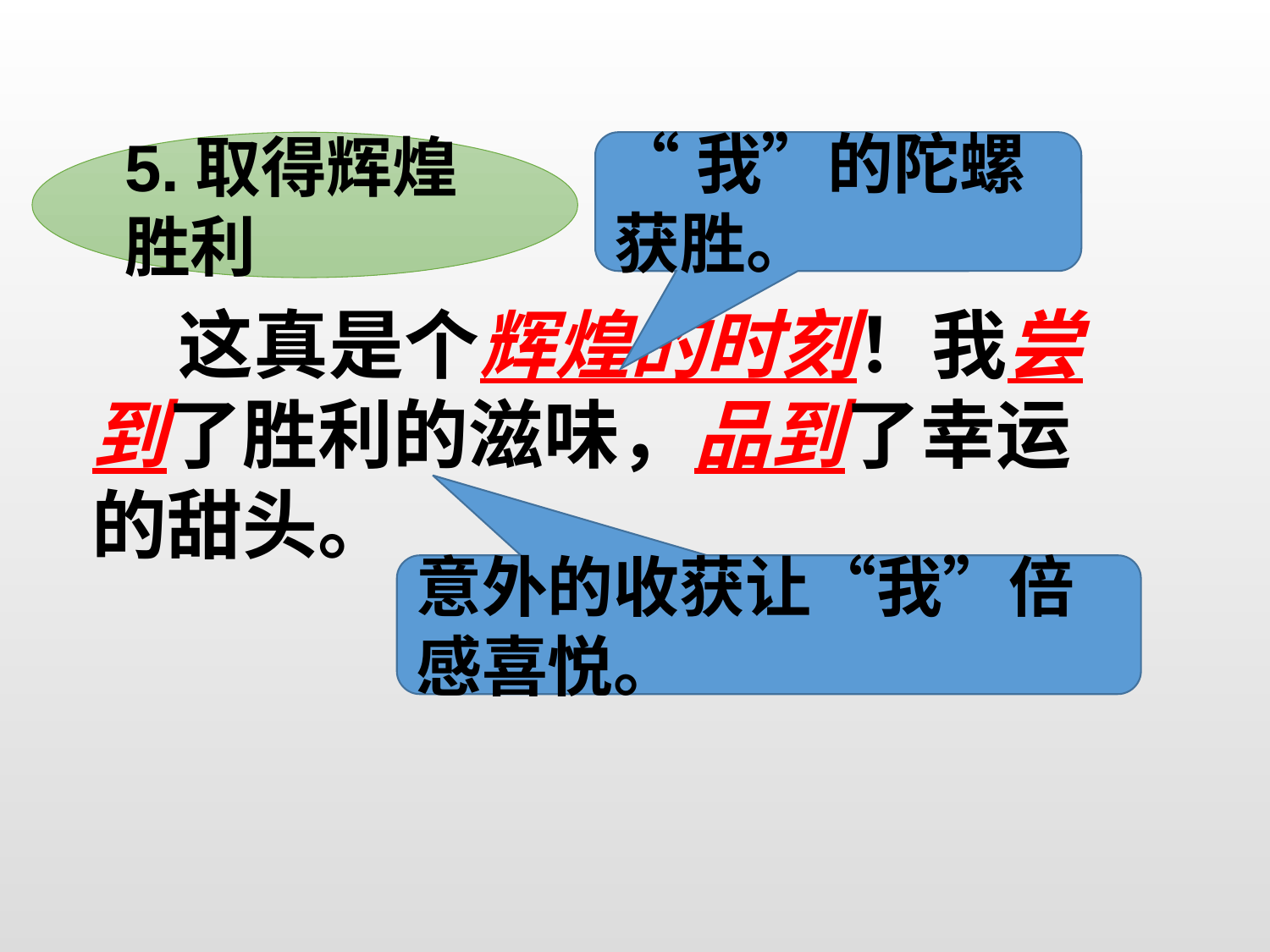

5.取得辉煌胜利
“我”的陀螺获胜。
    这真是个辉煌的时刻！我尝到了胜利的滋味，品到了幸运的甜头。
意外的收获让“我”倍感喜悦。